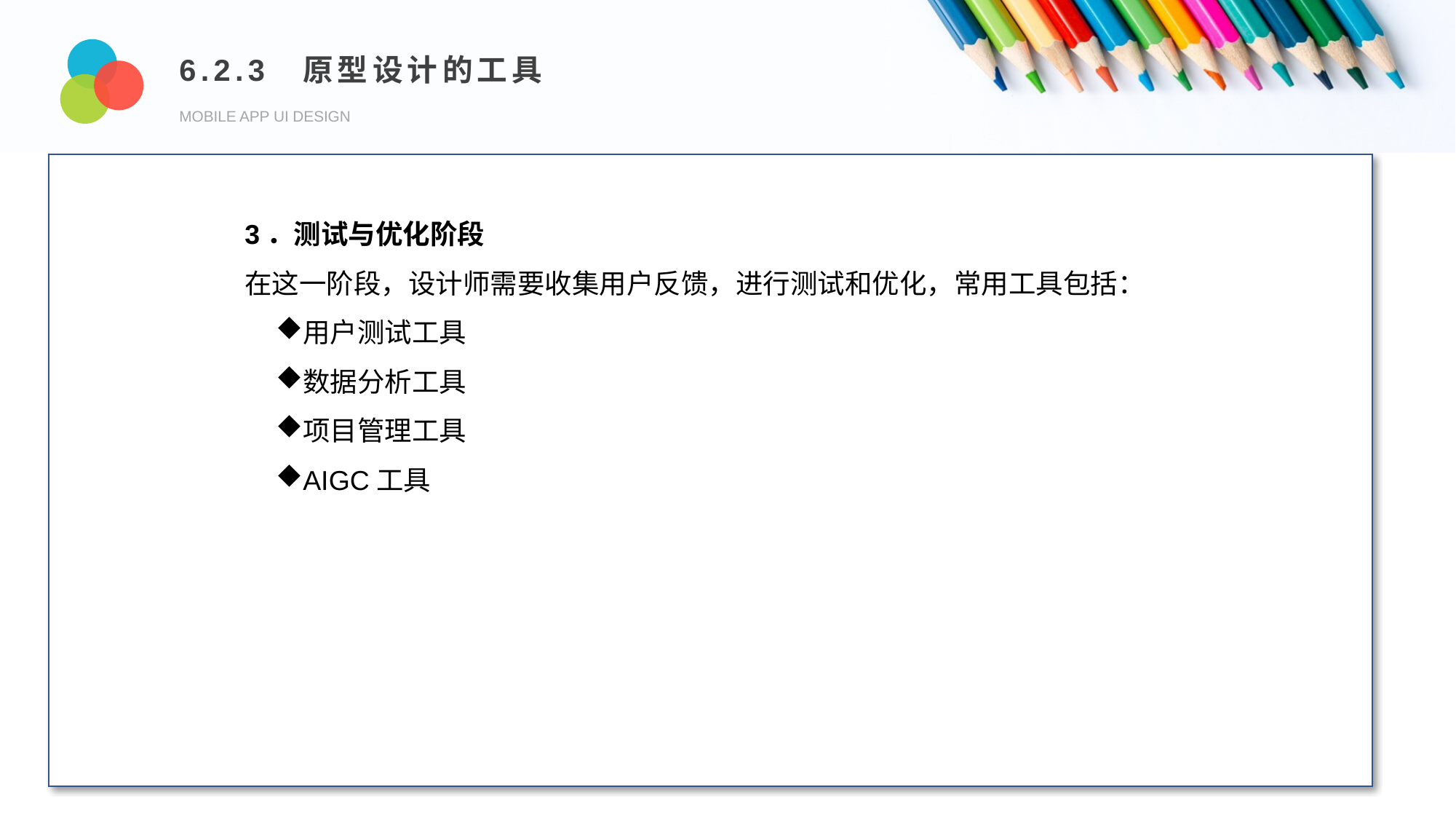

6.2.3  原型设计的工具
MOBILE APP UI DESIGN
Design and Production
3．测试与优化阶段
在这一阶段，设计师需要收集用户反馈，进行测试和优化，常用工具包括：
用户测试工具
数据分析工具
项目管理工具
AIGC工具